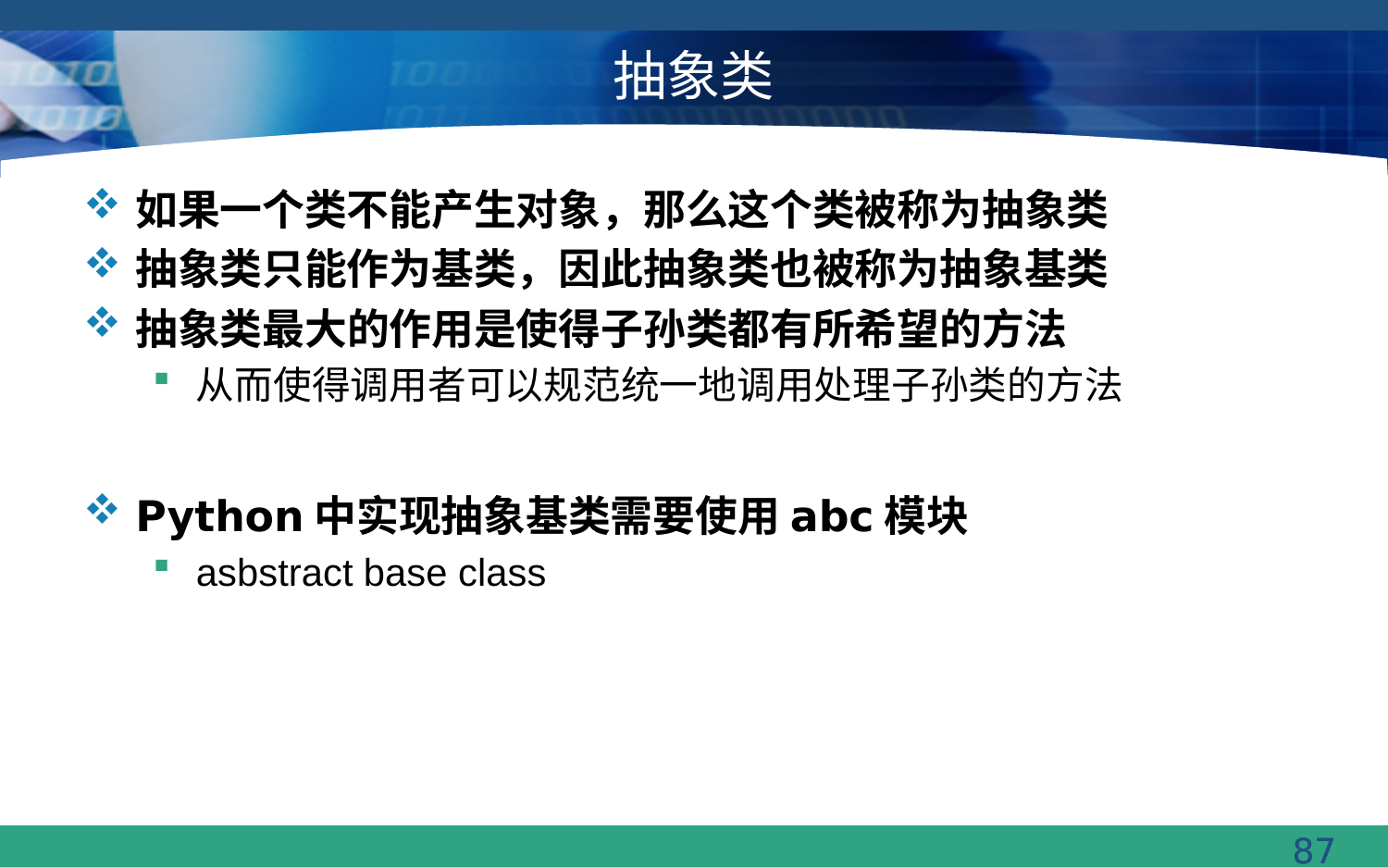

# 抽象类
如果一个类不能产生对象，那么这个类被称为抽象类
抽象类只能作为基类，因此抽象类也被称为抽象基类
抽象类最大的作用是使得子孙类都有所希望的方法
从而使得调用者可以规范统一地调用处理子孙类的方法

Python中实现抽象基类需要使用abc模块
asbstract base class